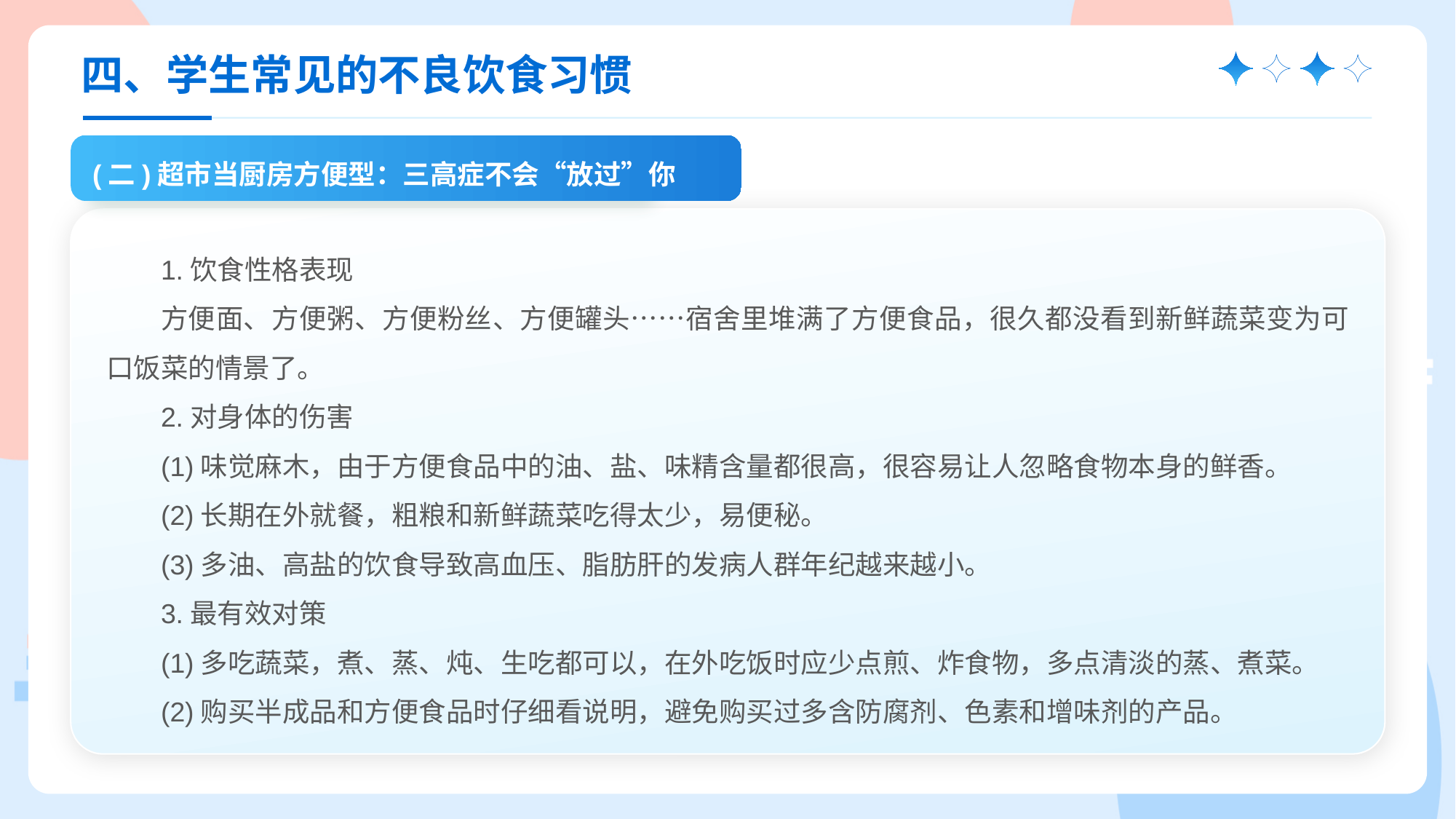

四、学生常见的不良饮食习惯

(二)超市当厨房方便型：三高症不会“放过”你

1.饮食性格表现
方便面、方便粥、方便粉丝、方便罐头……宿舍里堆满了方便食品，很久都没看到新鲜蔬菜变为可口饭菜的情景了。
2.对身体的伤害
(1)味觉麻木，由于方便食品中的油、盐、味精含量都很高，很容易让人忽略食物本身的鲜香。
(2)长期在外就餐，粗粮和新鲜蔬菜吃得太少，易便秘。
(3)多油、高盐的饮食导致高血压、脂肪肝的发病人群年纪越来越小。
3.最有效对策
(1)多吃蔬菜，煮、蒸、炖、生吃都可以，在外吃饭时应少点煎、炸食物，多点清淡的蒸、煮菜。
(2)购买半成品和方便食品时仔细看说明，避免购买过多含防腐剂、色素和增味剂的产品。